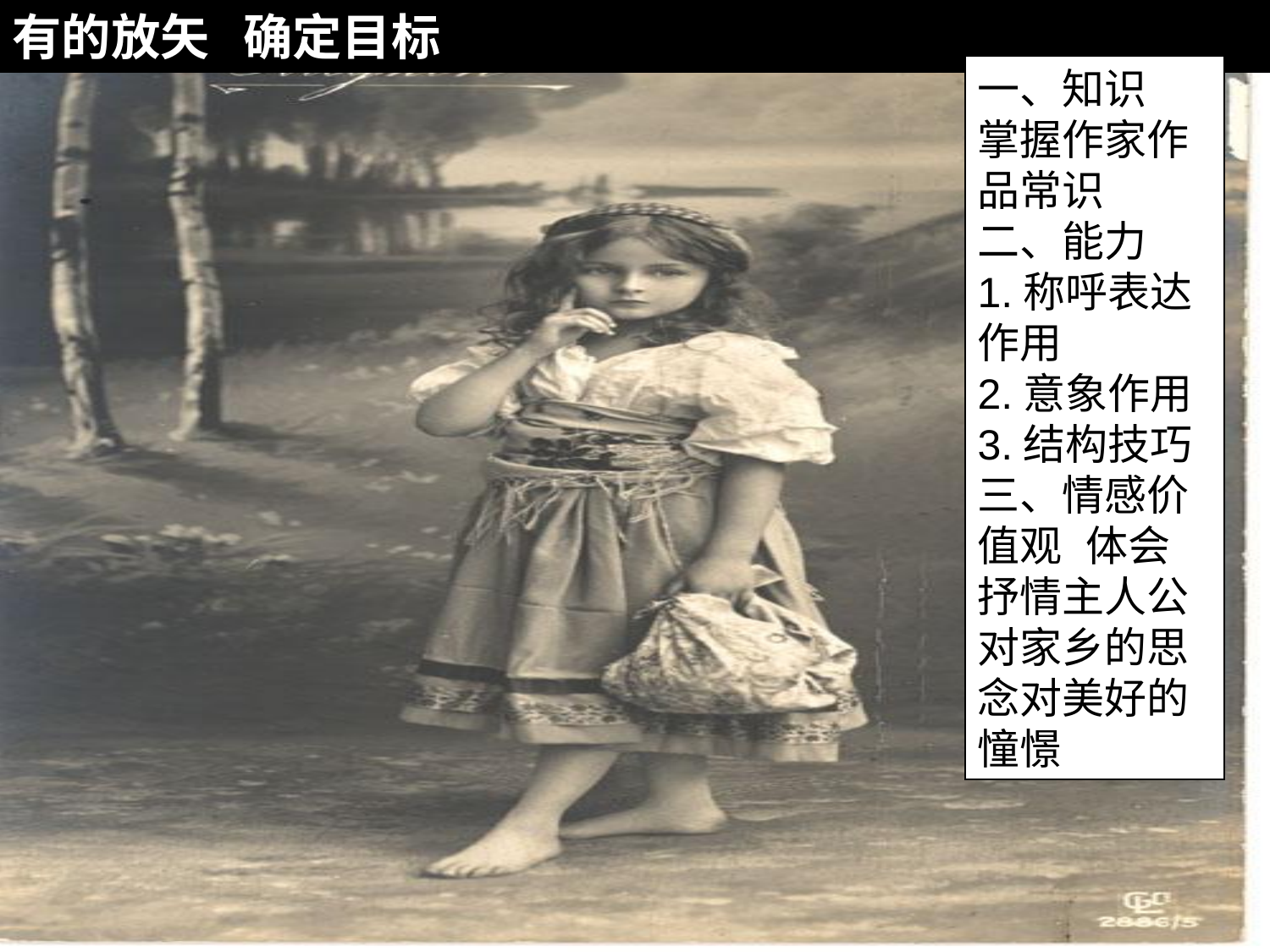

有的放矢   确定目标
一、知识   掌握作家作品常识
二、能力
1.称呼表达作用
2.意象作用
3.结构技巧
三、情感价值观   体会抒情主人公对家乡的思念对美好的憧憬